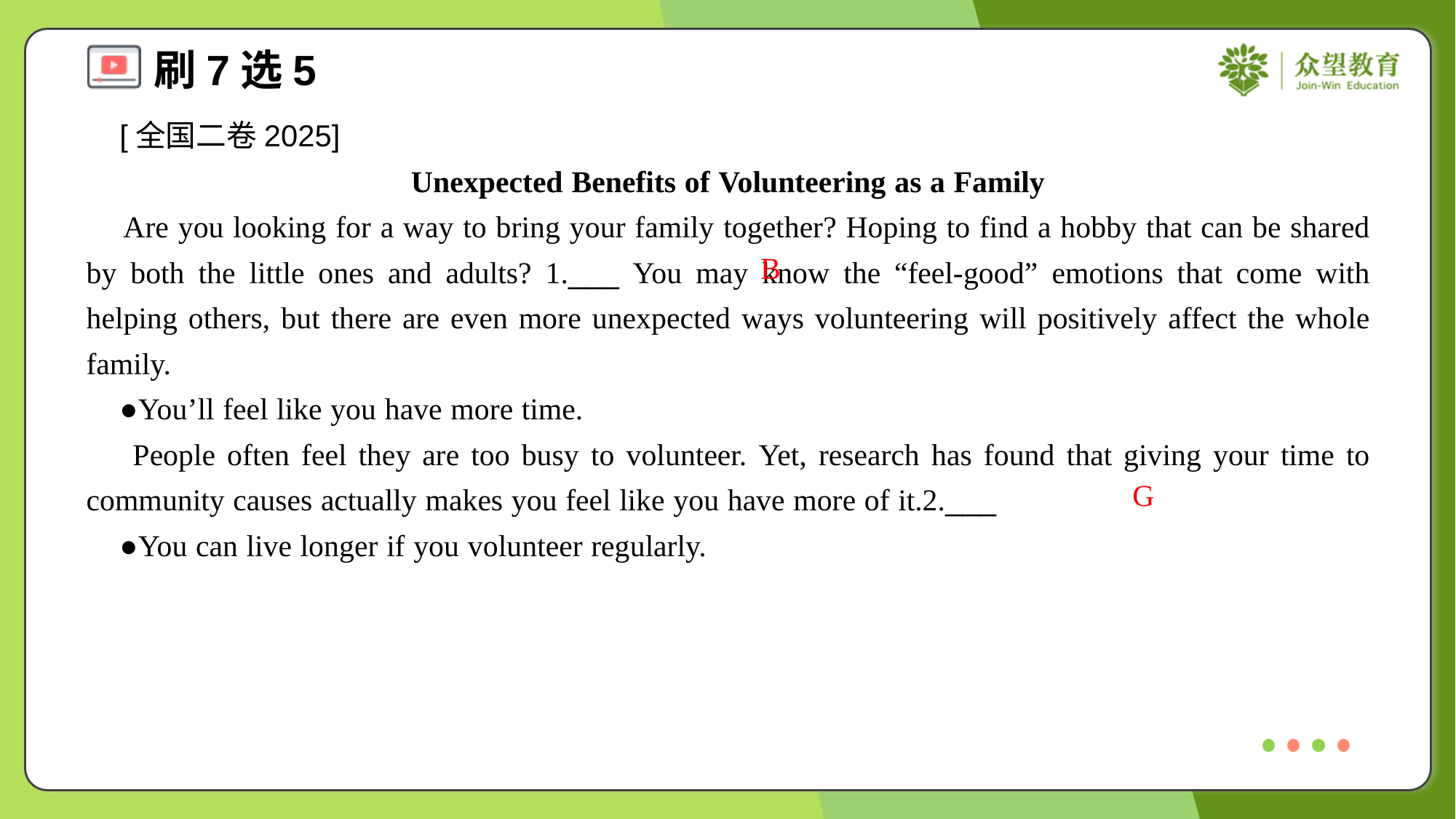

[全国二卷2025]
Unexpected Benefits of Volunteering as a Family
    Are you looking for a way to bring your family together? Hoping to find a hobby that can be shared by both the little ones and adults? 1.___ You may know the “feel-good” emotions that come with helping others, but there are even more unexpected ways volunteering will positively affect the whole family.
    ●You’ll feel like you have more time.
    People often feel they are too busy to volunteer. Yet, research has found that giving your time to community causes actually makes you feel like you have more of it.2.___
    ●You can live longer if you volunteer regularly.

B
G